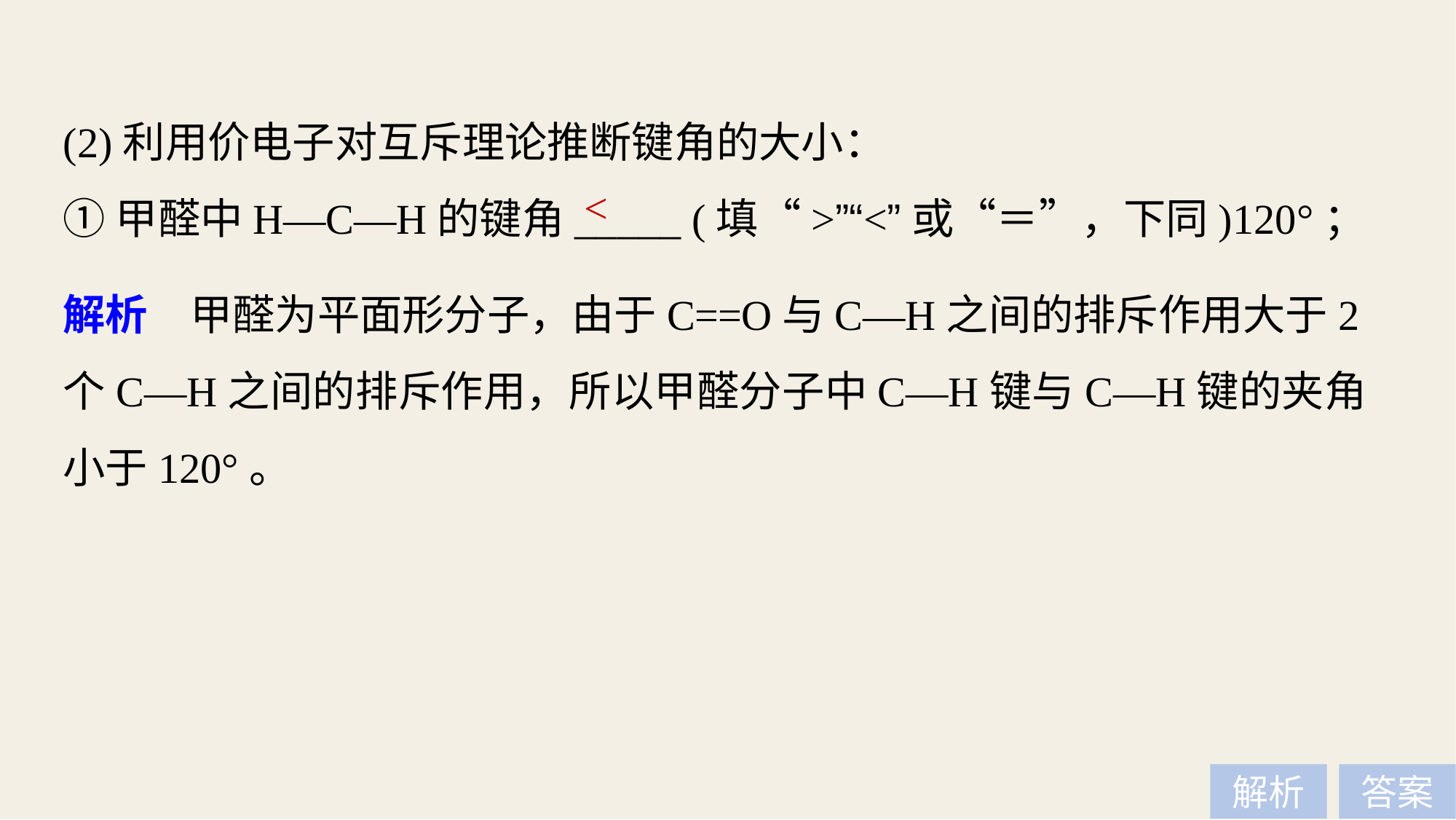

(2)利用价电子对互斥理论推断键角的大小：
①甲醛中H—C—H的键角_____ (填“>”“<”或“＝”，下同)120°；
<
解析　甲醛为平面形分子，由于C==O与C—H之间的排斥作用大于2个C—H之间的排斥作用，所以甲醛分子中C—H键与C—H键的夹角小于120°。
解析
答案